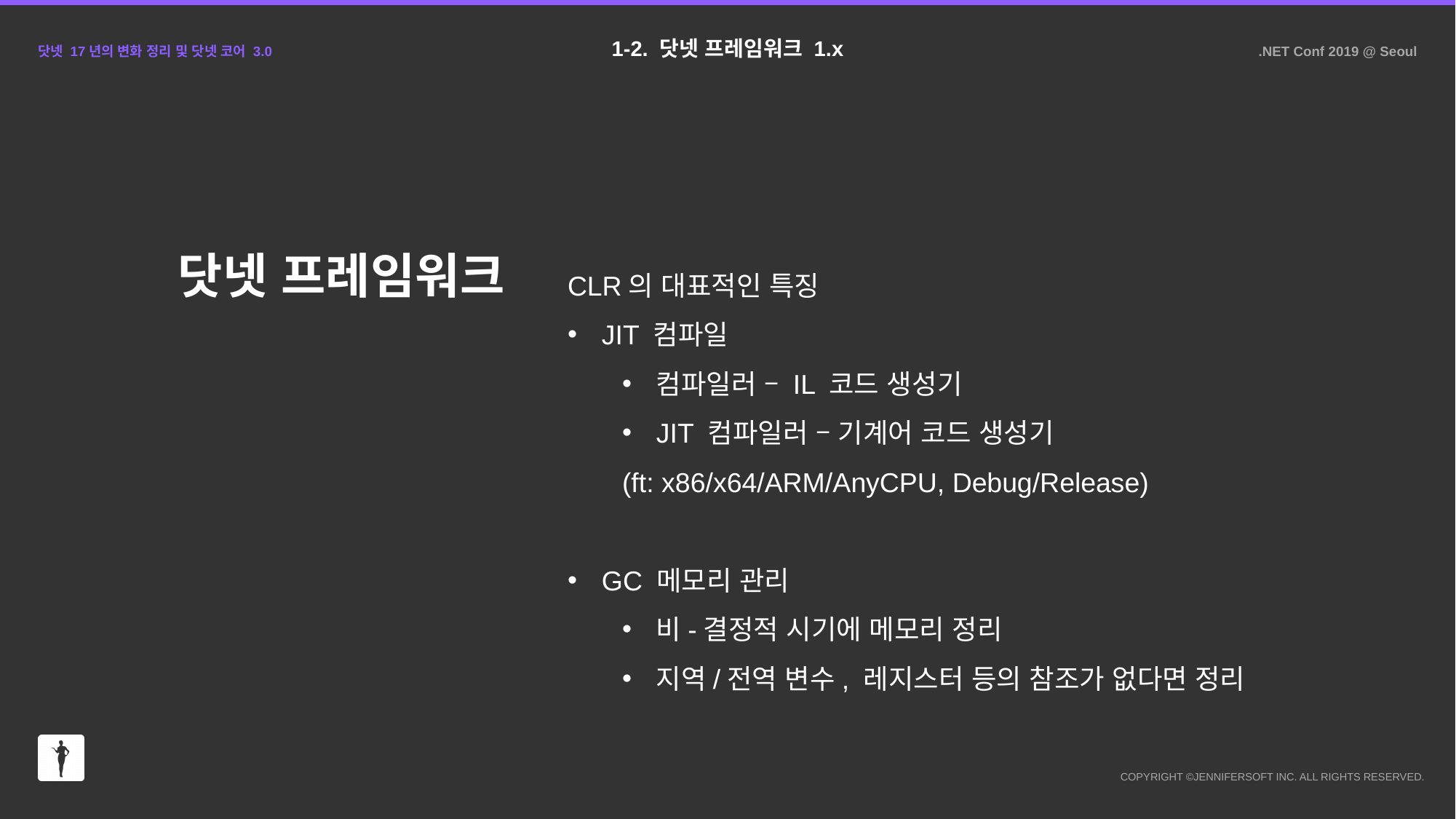

1-2. 닷넷 프레임워크 1.x
닷넷 프레임워크
CLR의 대표적인 특징
JIT 컴파일
컴파일러 – IL 코드 생성기
JIT 컴파일러 – 기계어 코드 생성기
(ft: x86/x64/ARM/AnyCPU, Debug/Release)

GC 메모리 관리
비-결정적 시기에 메모리 정리
지역/전역 변수, 레지스터 등의 참조가 없다면 정리